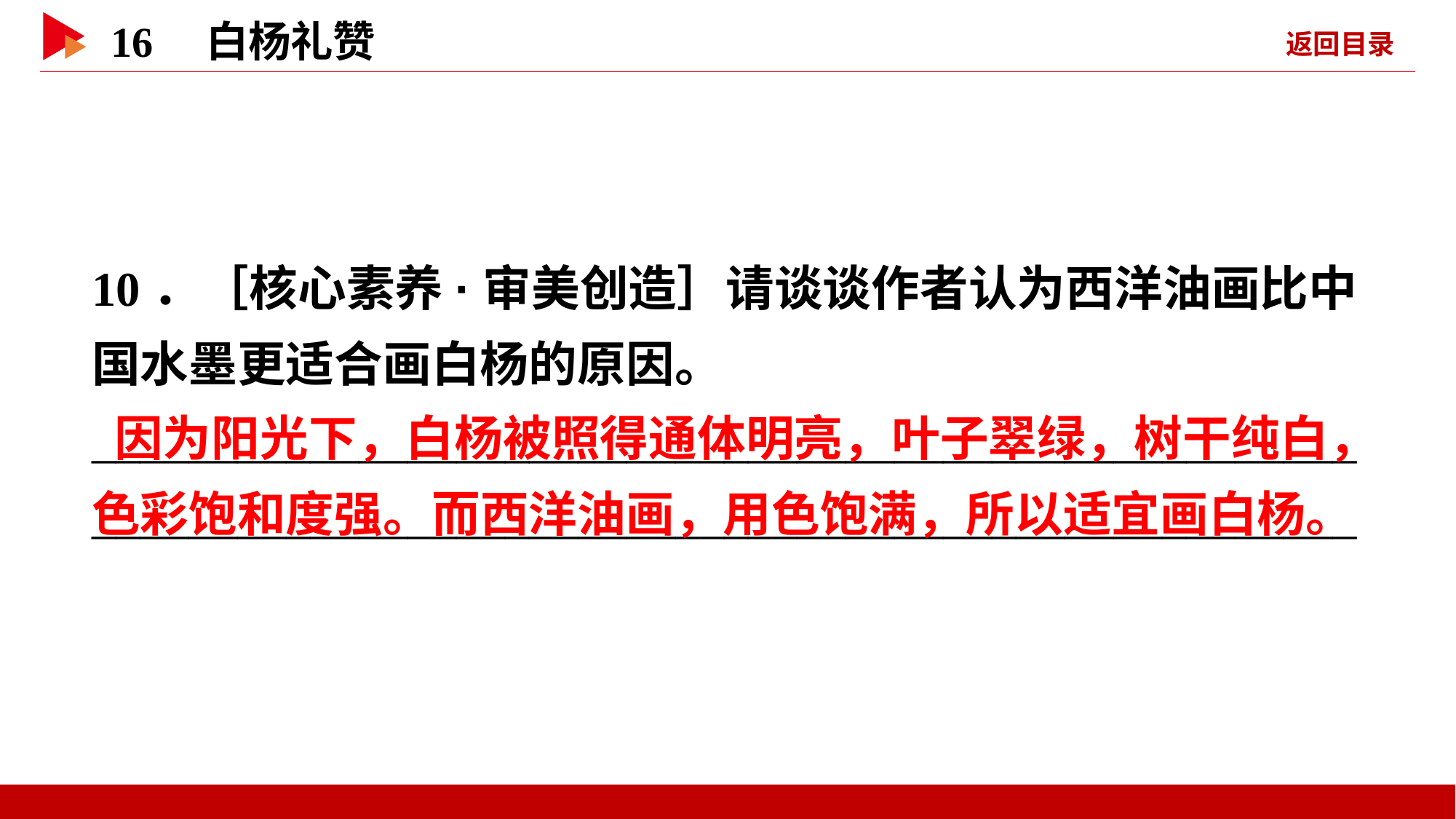

10．［核心素养·审美创造］请谈谈作者认为西洋油画比中国水墨更适合画白杨的原因。
________________________________________________________________________________________________________
 因为阳光下，白杨被照得通体明亮，叶子翠绿，树干纯白，色彩饱和度强。而西洋油画，用色饱满，所以适宜画白杨。